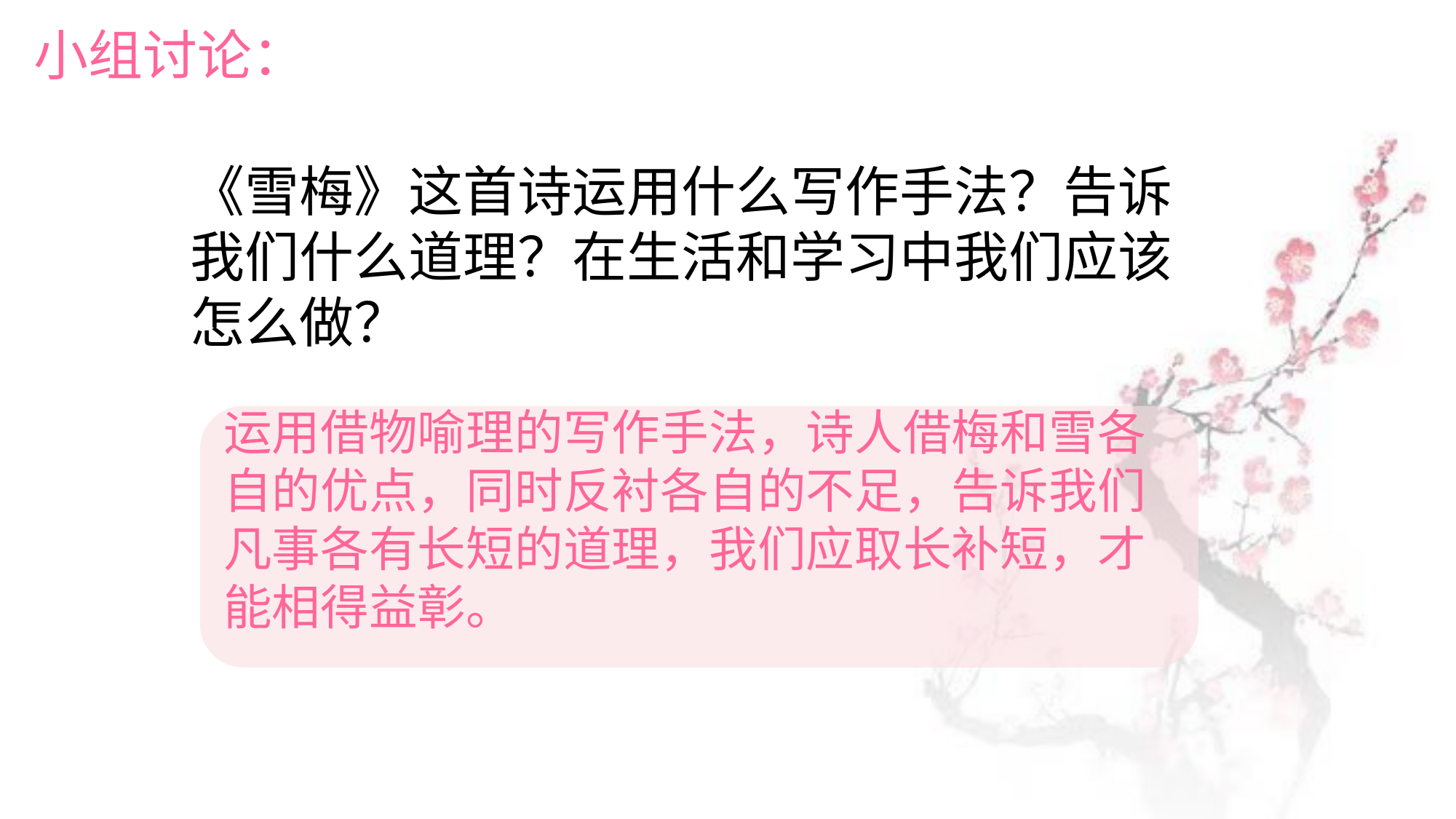

小组讨论：
《雪梅》这首诗运用什么写作手法？告诉我们什么道理？在生活和学习中我们应该怎么做？
运用借物喻理的写作手法，诗人借梅和雪各自的优点，同时反衬各自的不足，告诉我们凡事各有长短的道理，我们应取长补短，才能相得益彰。